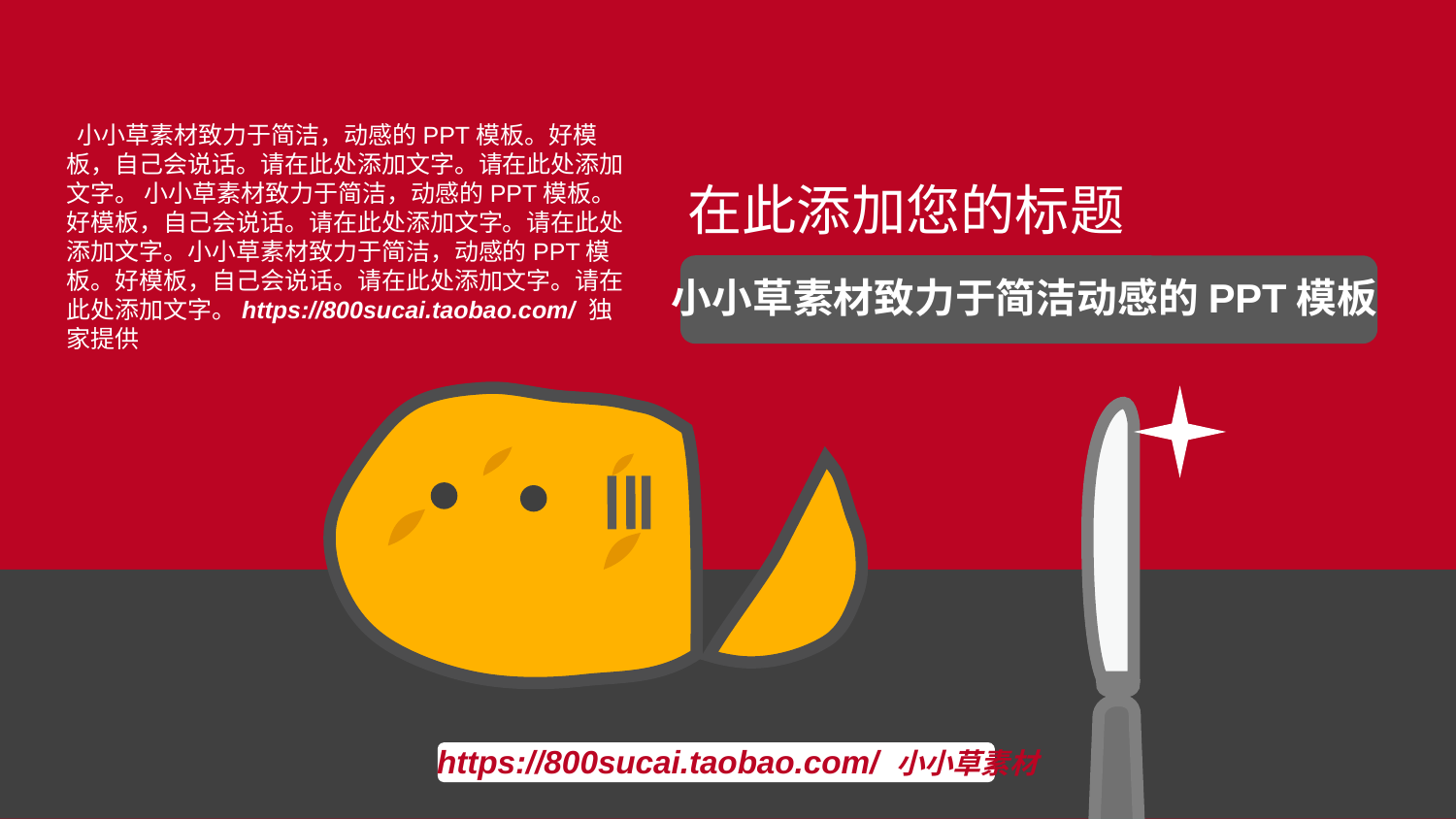

小小草素材致力于简洁，动感的PPT模板。好模板，自己会说话。请在此处添加文字。请在此处添加文字。 小小草素材致力于简洁，动感的PPT模板。好模板，自己会说话。请在此处添加文字。请在此处添加文字。小小草素材致力于简洁，动感的PPT模板。好模板，自己会说话。请在此处添加文字。请在此处添加文字。https://800sucai.taobao.com/ 独家提供
在此添加您的标题

小小草素材致力于简洁动感的PPT模板

https://800sucai.taobao.com/ 小小草素材